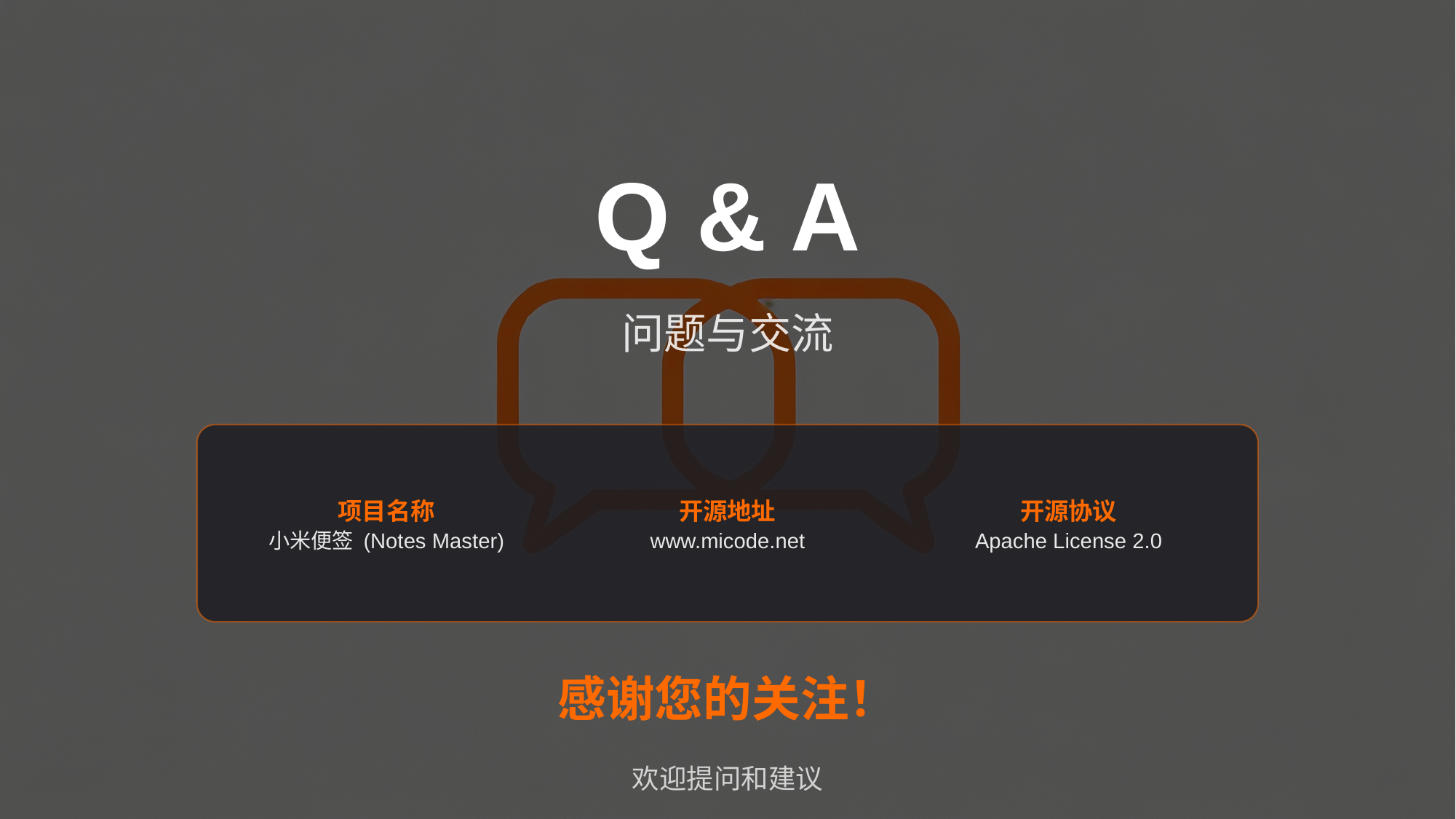

Q & A
问题与交流

项目名称
小米便签 (Notes Master)
开源地址
www.micode.net
开源协议
Apache License 2.0
感谢您的关注！
欢迎提问和建议